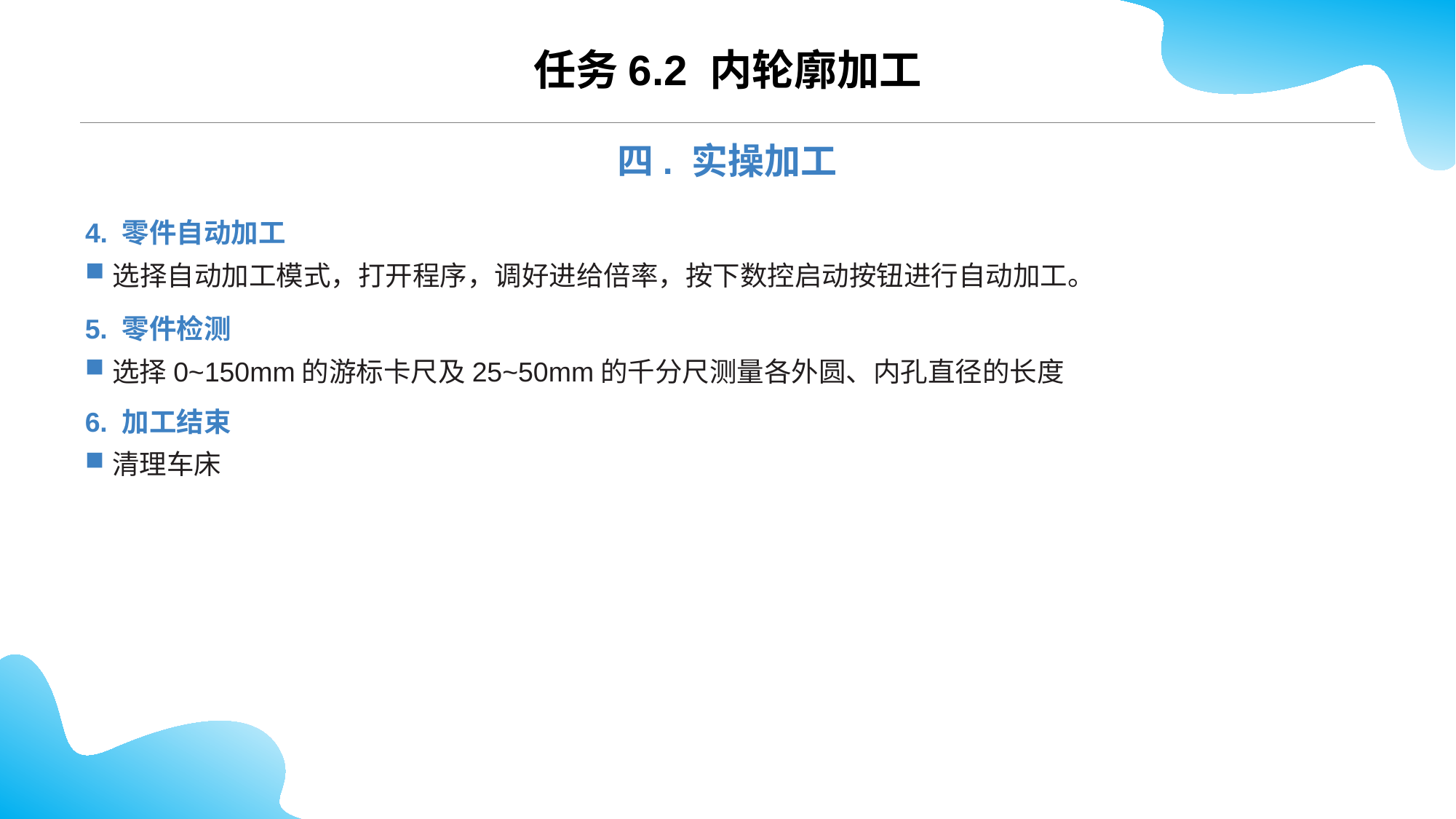

CONTENTS
任务6.2 内轮廓加工
四. 实操加工
4. 零件自动加工
选择自动加工模式，打开程序，调好进给倍率，按下数控启动按钮进行自动加工。
5. 零件检测
选择0~150mm的游标卡尺及25~50mm的千分尺测量各外圆、内孔直径的长度
6. 加工结束
清理车床